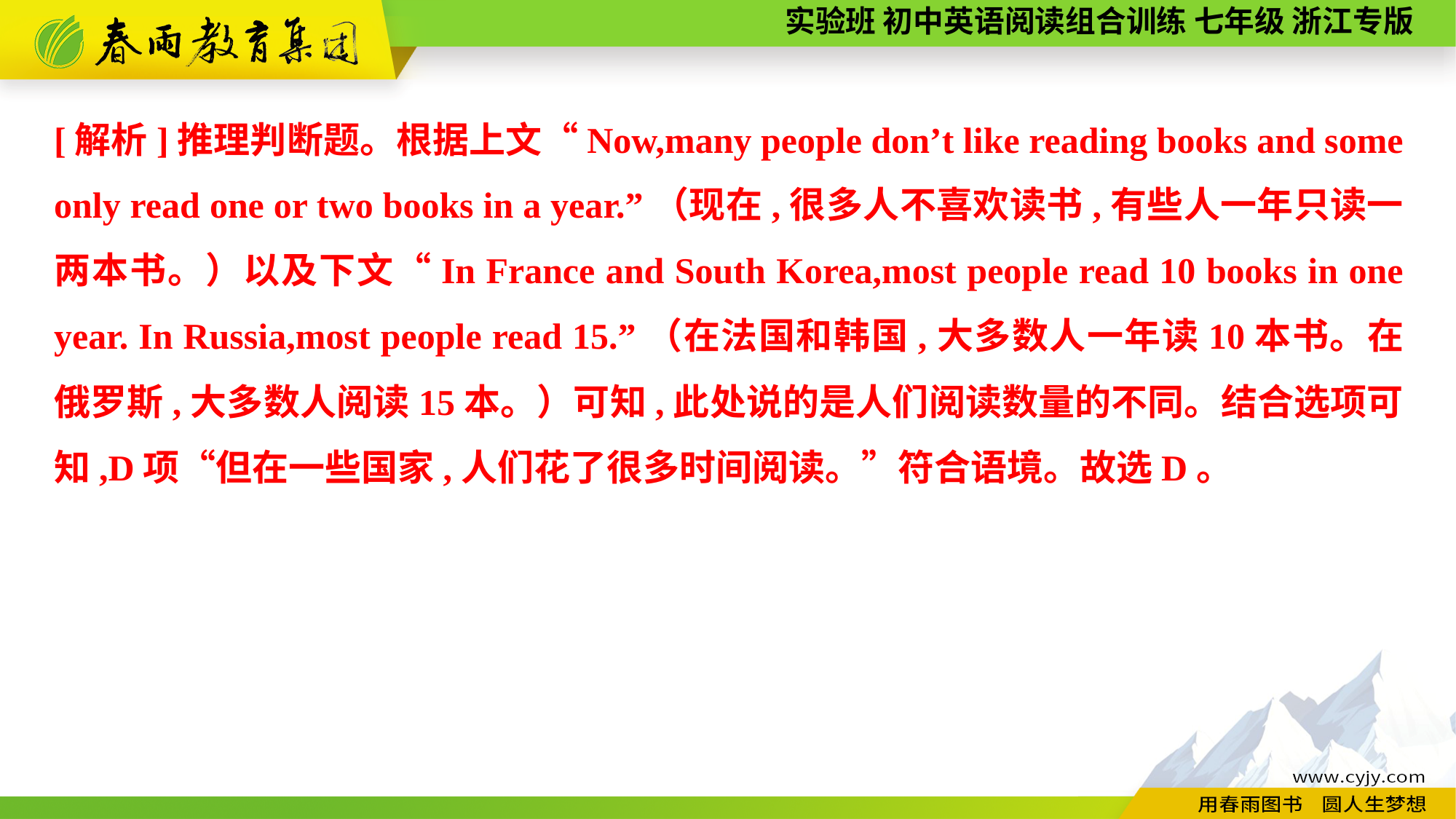

[解析]推理判断题。根据上文“Now,many people don’t like reading books and some only read one or two books in a year.”（现在,很多人不喜欢读书,有些人一年只读一两本书。）以及下文“In France and South Korea,most people read 10 books in one year. In Russia,most people read 15.”（在法国和韩国,大多数人一年读10本书。在俄罗斯,大多数人阅读15本。）可知,此处说的是人们阅读数量的不同。结合选项可知,D项“但在一些国家,人们花了很多时间阅读。”符合语境。故选D。